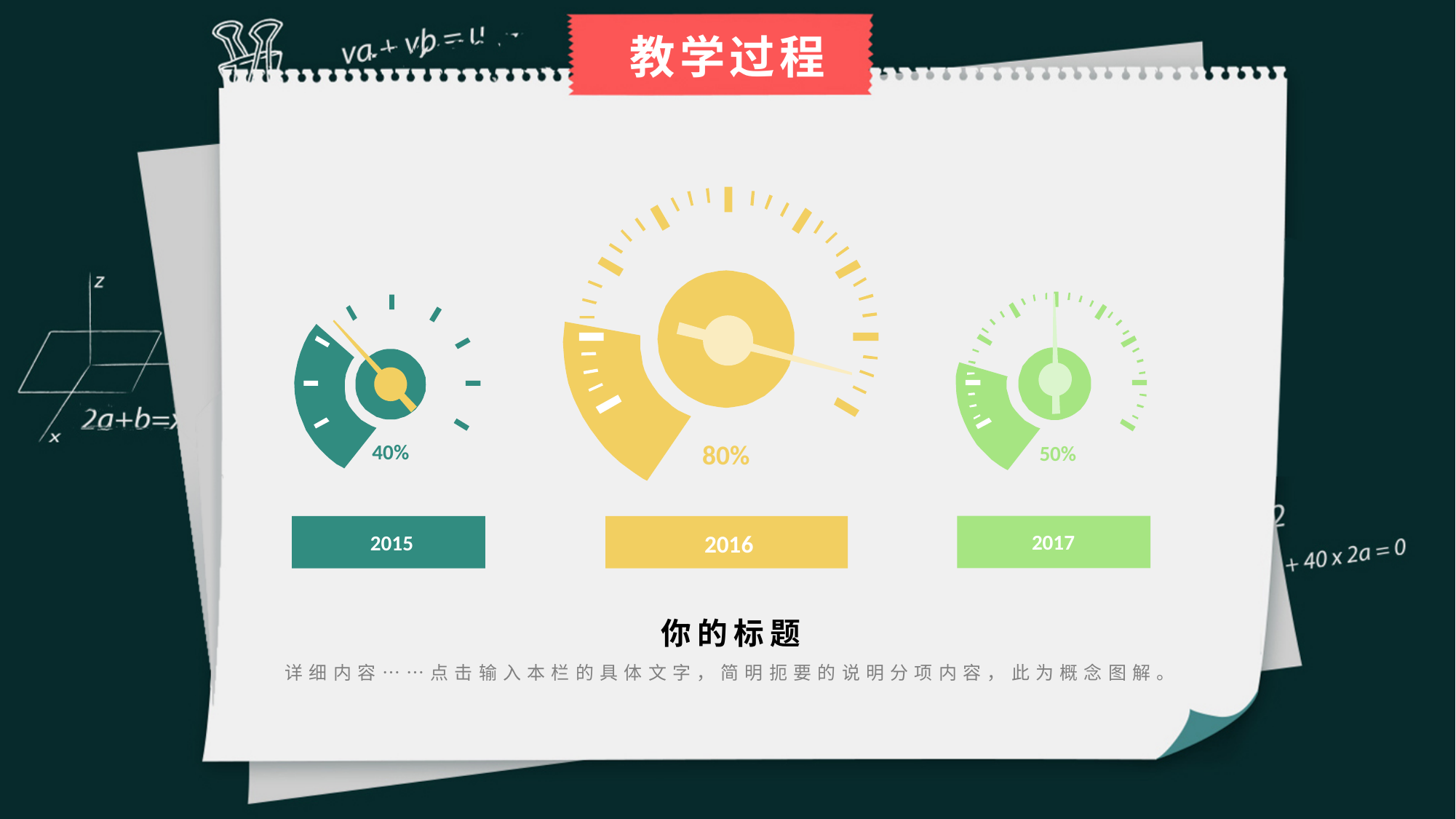

教学过程

80%
40%
50%

2016
2017
2015
你的标题
详细内容……点击输入本栏的具体文字，简明扼要的说明分项内容，此为概念图解。